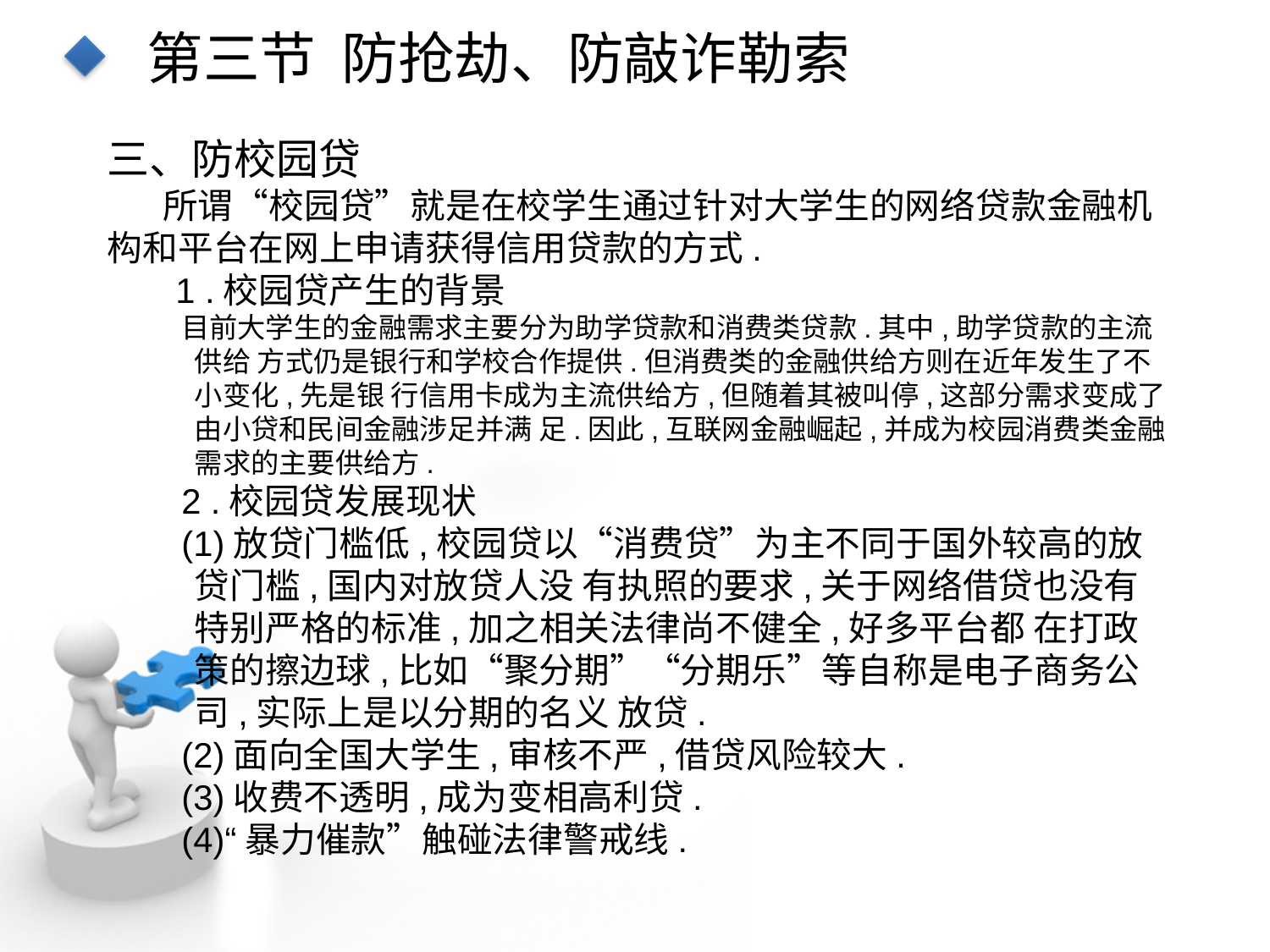

第三节  防抢劫、防敲诈勒索

三、防校园贷
      所谓“校园贷”就是在校学生通过针对大学生的网络贷款金融机构和平台在网上申请获得信用贷款的方式.
       1 .校园贷产生的背景
目前大学生的金融需求主要分为助学贷款和消费类贷款.其中,助学贷款的主流供给 方式仍是银行和学校合作提供.但消费类的金融供给方则在近年发生了不小变化,先是银 行信用卡成为主流供给方,但随着其被叫停,这部分需求变成了由小贷和民间金融涉足并满 足.因此,互联网金融崛起,并成为校园消费类金融需求的主要供给方.
2 .校园贷发展现状
(1)放贷门槛低,校园贷以“消费贷”为主不同于国外较高的放贷门槛,国内对放贷人没 有执照的要求,关于网络借贷也没有特别严格的标准,加之相关法律尚不健全,好多平台都 在打政策的擦边球,比如“聚分期”“分期乐”等自称是电子商务公司,实际上是以分期的名义 放贷.
(2)面向全国大学生,审核不严,借贷风险较大.
(3)收费不透明,成为变相高利贷.
(4)“暴力催款”触碰法律警戒线.

点击添加文本
点击添加文本
点击添加文本
点击添加文本